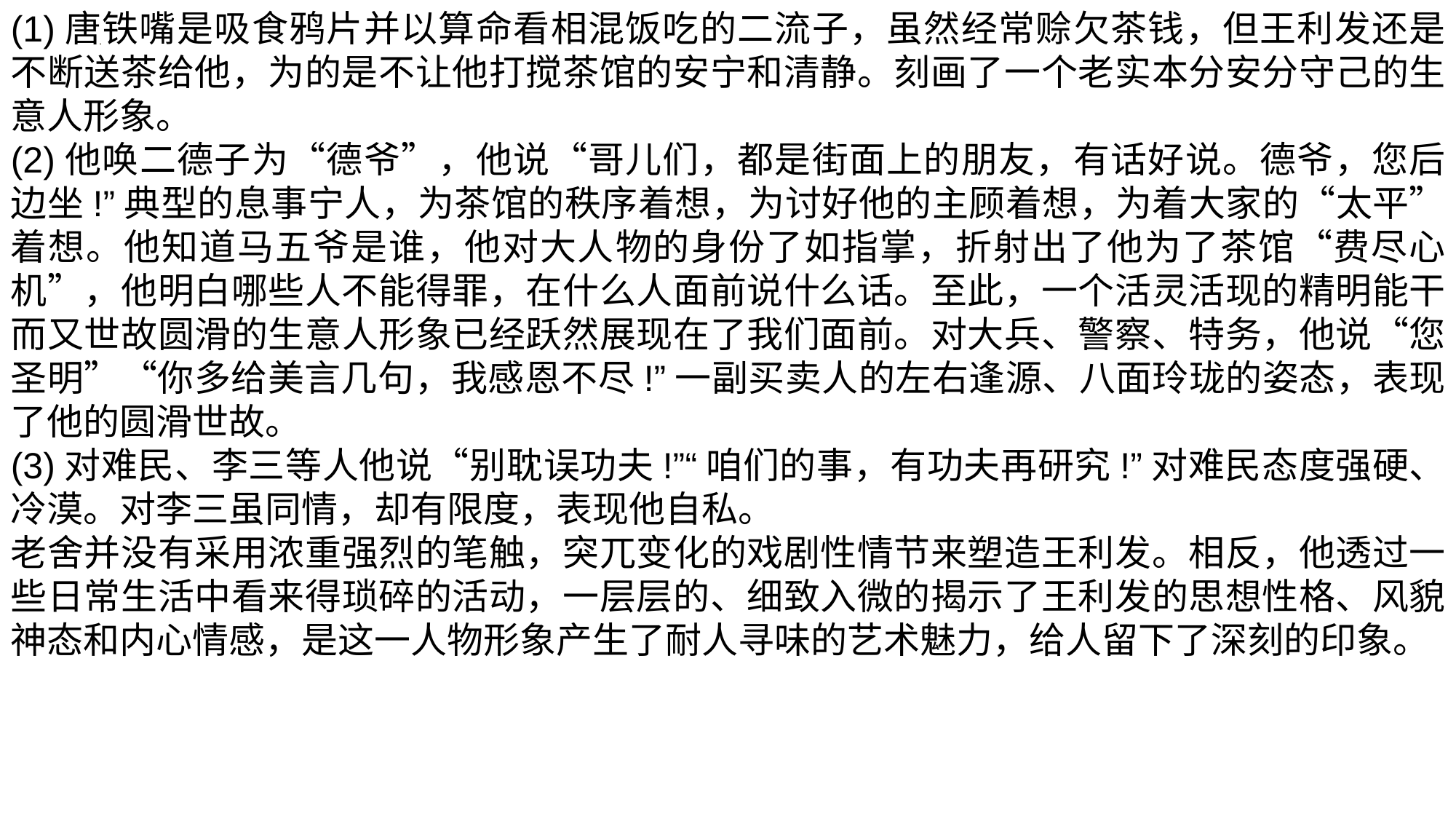

(1)唐铁嘴是吸食鸦片并以算命看相混饭吃的二流子，虽然经常赊欠茶钱，但王利发还是不断送茶给他，为的是不让他打搅茶馆的安宁和清静。刻画了一个老实本分安分守己的生意人形象。
(2)他唤二德子为“德爷”，他说“哥儿们，都是街面上的朋友，有话好说。德爷，您后边坐!”典型的息事宁人，为茶馆的秩序着想，为讨好他的主顾着想，为着大家的“太平”着想。他知道马五爷是谁，他对大人物的身份了如指掌，折射出了他为了茶馆“费尽心机”，他明白哪些人不能得罪，在什么人面前说什么话。至此，一个活灵活现的精明能干而又世故圆滑的生意人形象已经跃然展现在了我们面前。对大兵、警察、特务，他说“您圣明”“你多给美言几句，我感恩不尽!”一副买卖人的左右逢源、八面玲珑的姿态，表现了他的圆滑世故。
(3)对难民、李三等人他说“别耽误功夫!”“咱们的事，有功夫再研究!”对难民态度强硬、冷漠。对李三虽同情，却有限度，表现他自私。
老舍并没有采用浓重强烈的笔触，突兀变化的戏剧性情节来塑造王利发。相反，他透过一些日常生活中看来得琐碎的活动，一层层的、细致入微的揭示了王利发的思想性格、风貌神态和内心情感，是这一人物形象产生了耐人寻味的艺术魅力，给人留下了深刻的印象。